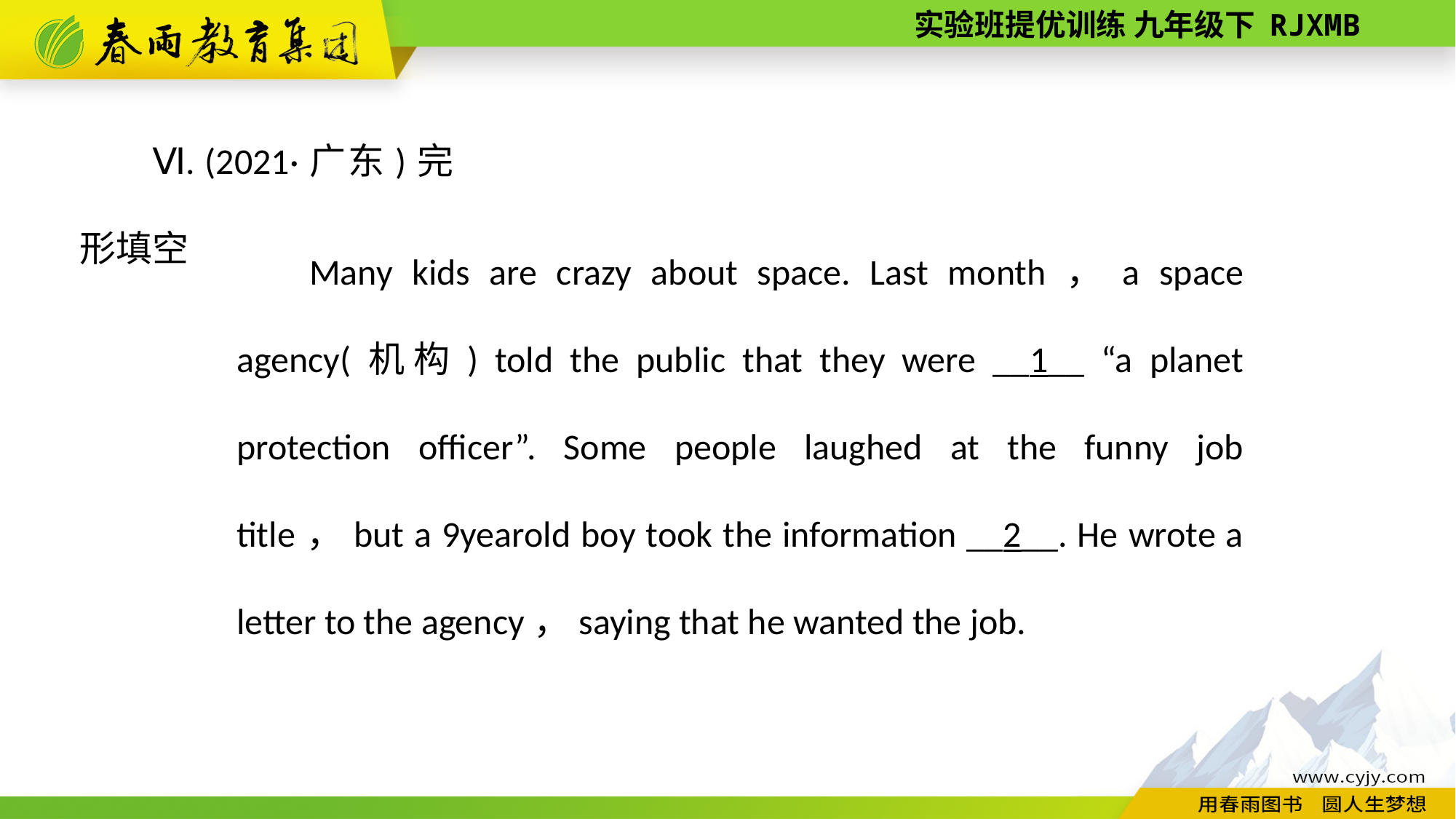

Ⅵ. (2021·广东)完形填空
Many kids are crazy about space. Last month，a space agency(机构) told the public that they were __1__ “a planet protection officer”. Some people laughed at the funny job title，but a 9­year­old boy took the information __2__. He wrote a letter to the agency，saying that he wanted the job.